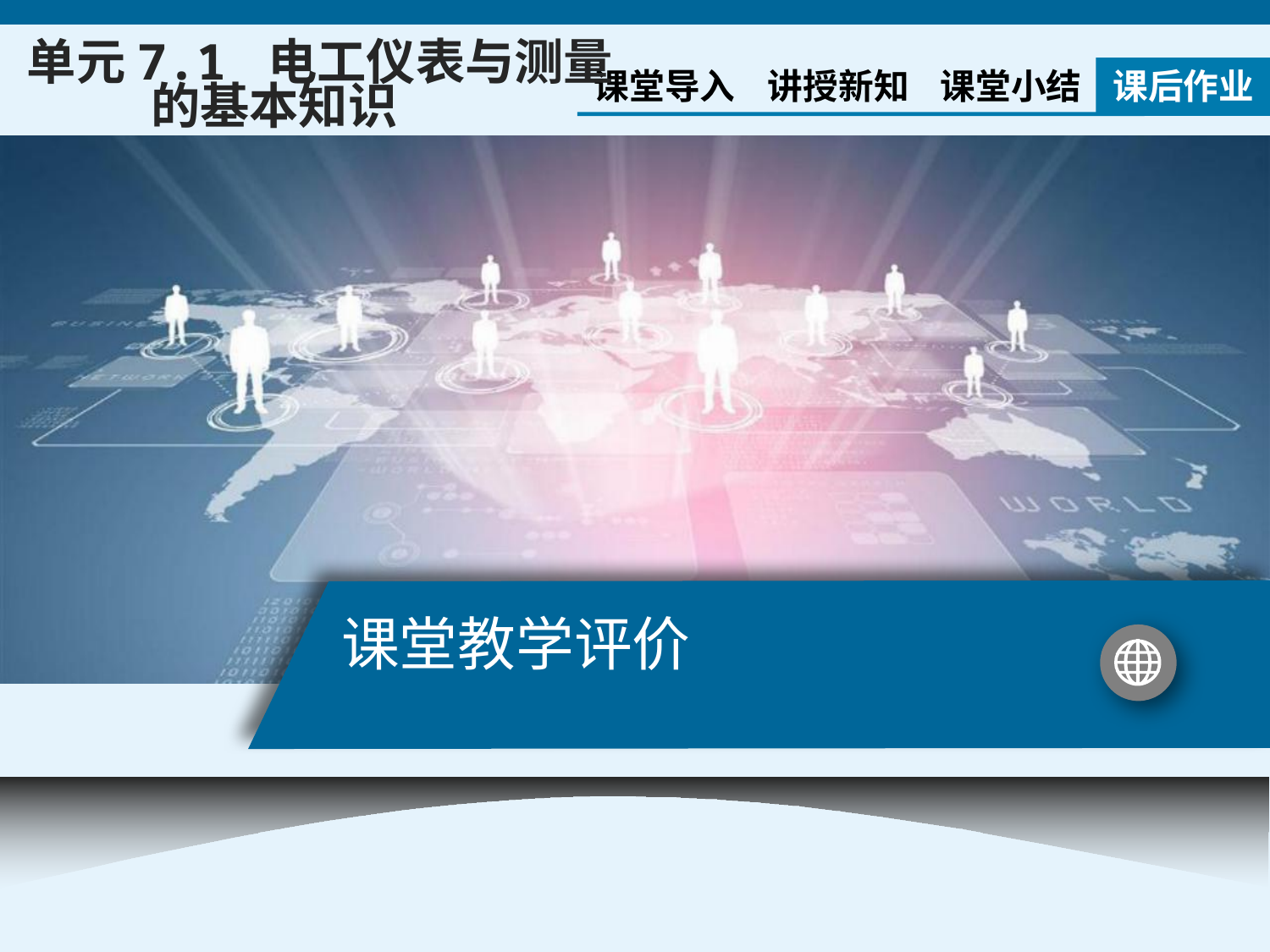

单元7.1 电工仪表与测量
          的基本知识
课堂导入
讲授新知
课堂小结
课后作业
# 课堂教学评价